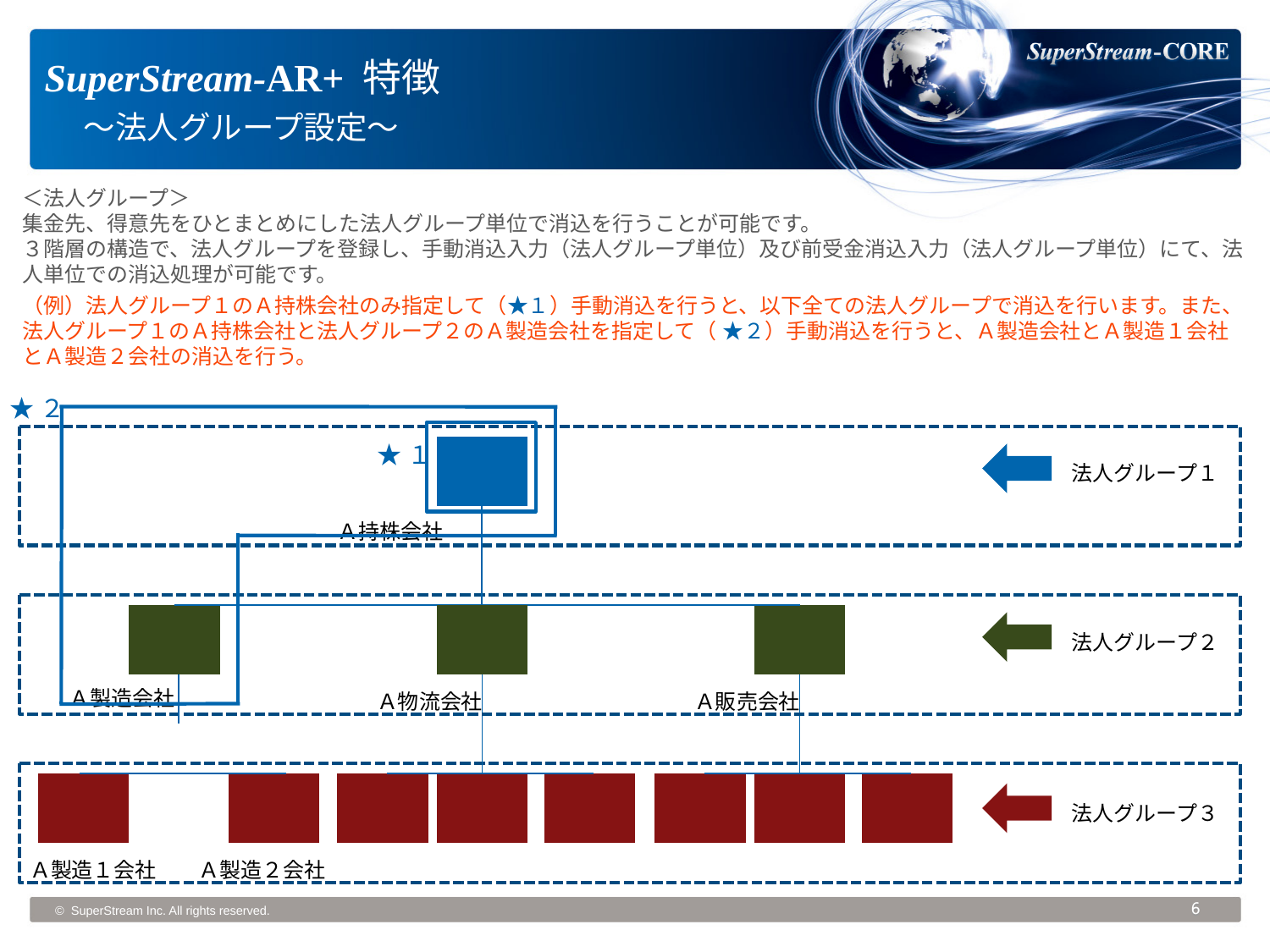

SuperStream-AR+ 特徴
　 ～法人グループ設定～
＜法人グループ＞
集金先、得意先をひとまとめにした法人グループ単位で消込を行うことが可能です。
３階層の構造で、法人グループを登録し、手動消込入力（法人グループ単位）及び前受金消込入力（法人グループ単位）にて、法人単位での消込処理が可能です。
（例）法人グループ１のＡ持株会社のみ指定して（★１）手動消込を行うと、以下全ての法人グループで消込を行います。また、法人グループ１のＡ持株会社と法人グループ２のＡ製造会社を指定して（ ★２）手動消込を行うと、Ａ製造会社とＡ製造１会社とＡ製造２会社の消込を行う。
★２

★１

法人グループ１

Ａ持株会社

法人グループ２

Ａ製造会社
Ａ物流会社
Ａ販売会社

法人グループ３

Ａ製造１会社
Ａ製造２会社
6
©  SuperStream Inc. All rights reserved.
6